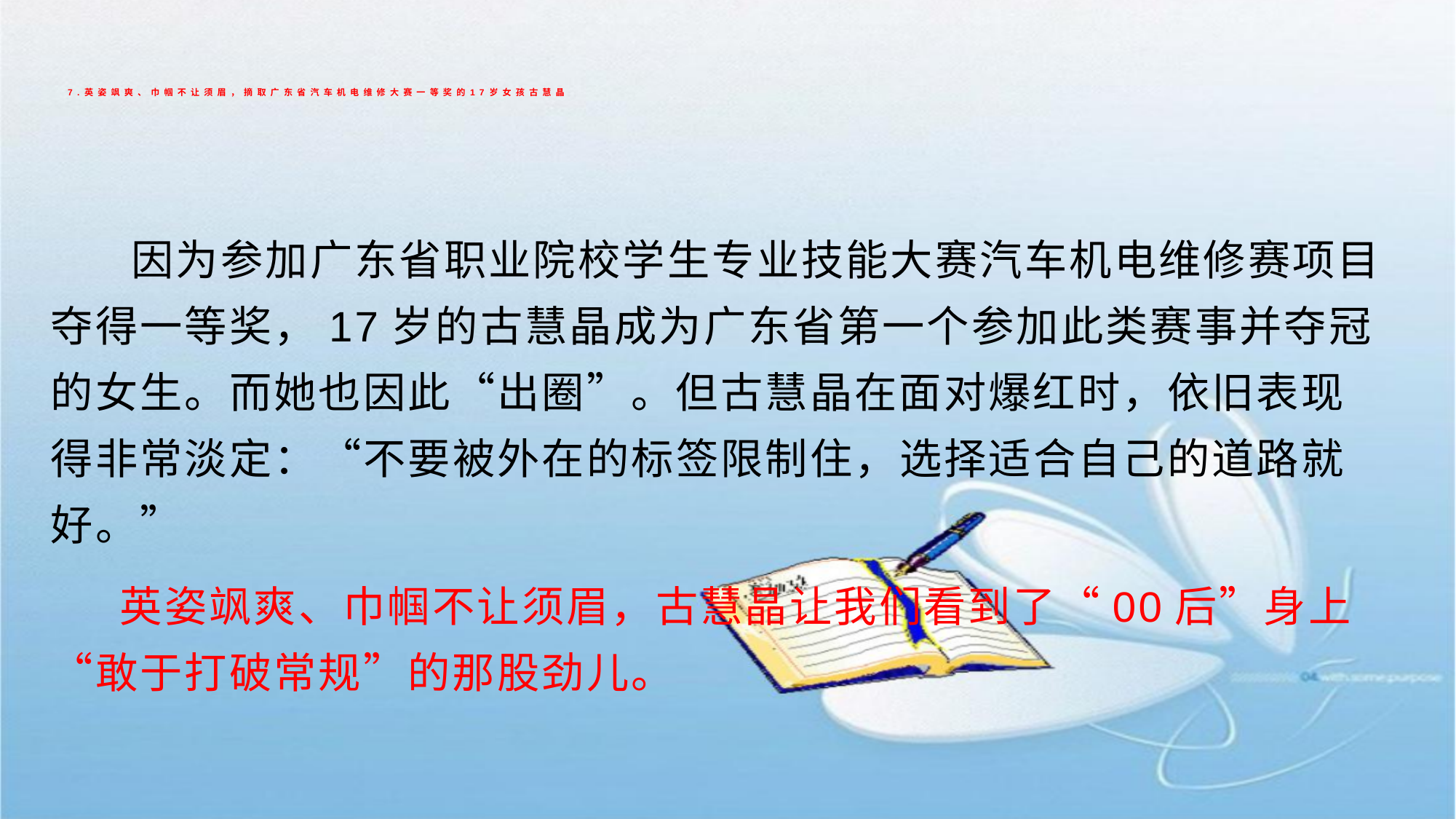

# 7.英姿飒爽、巾帼不让须眉，摘取广东省汽车机电维修大赛一等奖的17岁女孩古慧晶

      因为参加广东省职业院校学生专业技能大赛汽车机电维修赛项目夺得一等奖，17岁的古慧晶成为广东省第一个参加此类赛事并夺冠的女生。而她也因此“出圈”。但古慧晶在面对爆红时，依旧表现得非常淡定：“不要被外在的标签限制住，选择适合自己的道路就好。”
     英姿飒爽、巾帼不让须眉，古慧晶让我们看到了“00后”身上“敢于打破常规”的那股劲儿。